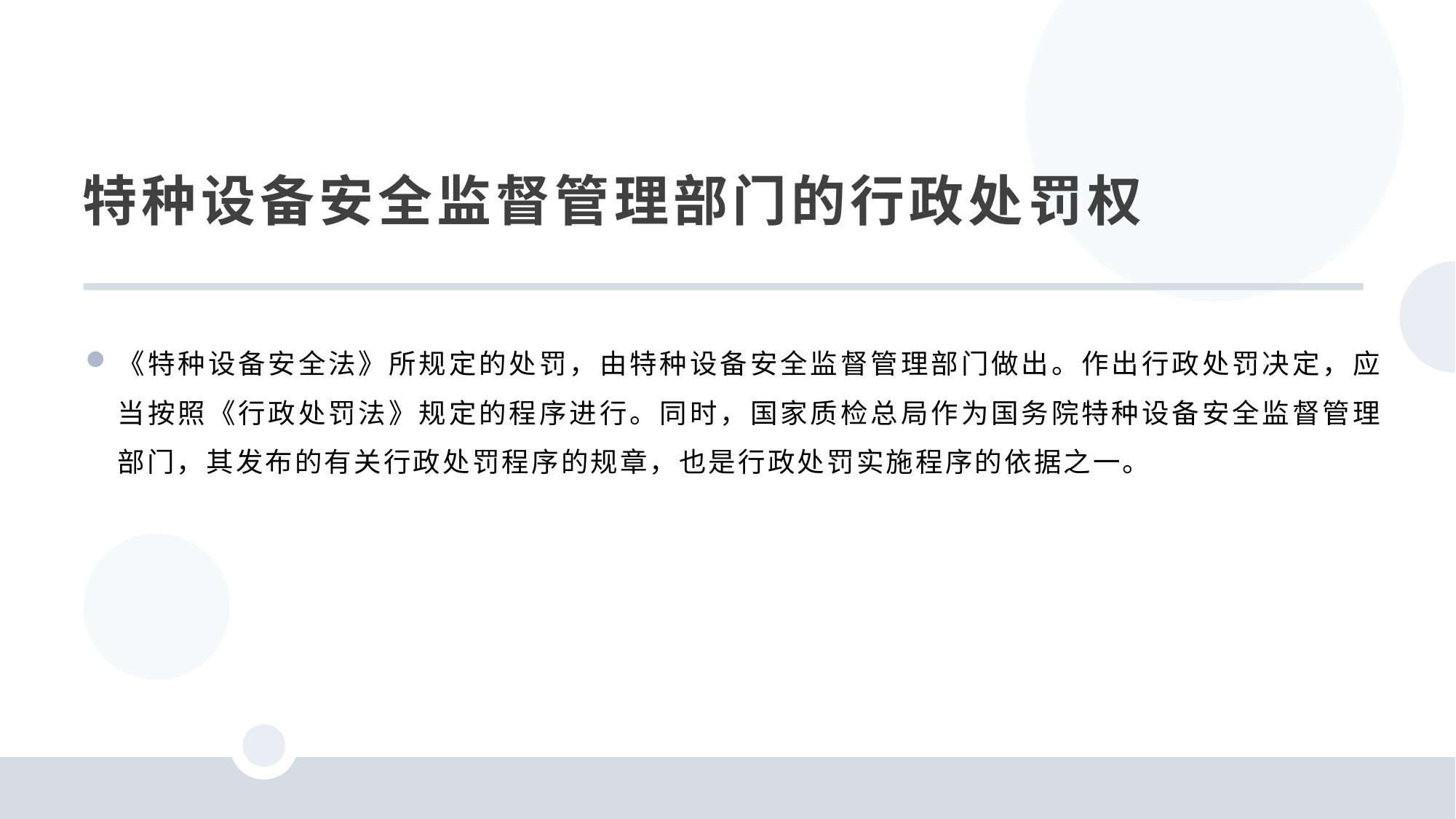

特种设备安全监督管理部门的行政处罚权

《特种设备安全法》所规定的处罚，由特种设备安全监督管理部门做出。作出行政处罚决定，应当按照《行政处罚法》规定的程序进行。同时，国家质检总局作为国务院特种设备安全监督管理部门，其发布的有关行政处罚程序的规章，也是行政处罚实施程序的依据之一。